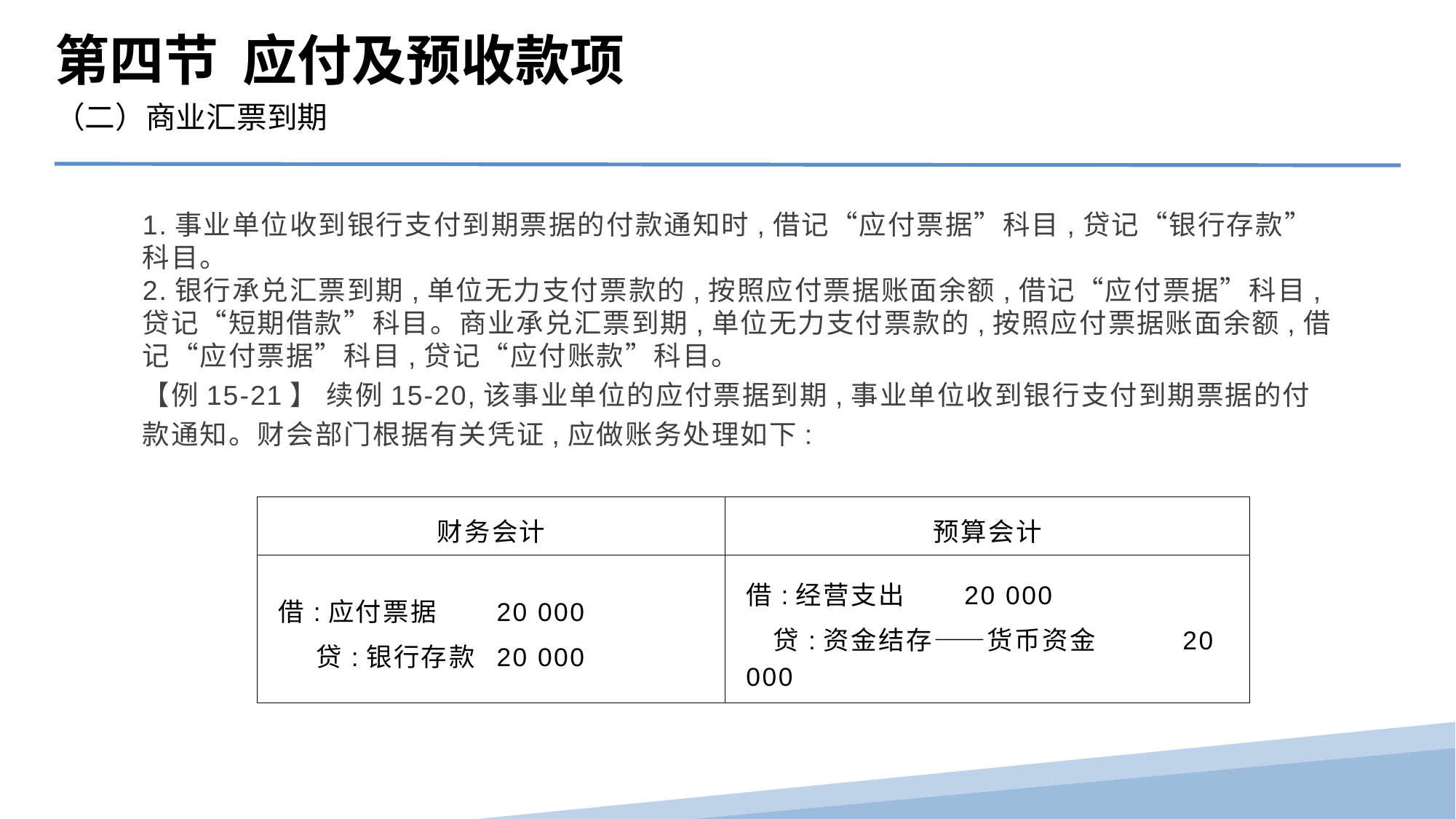

第四节  应付及预收款项
（二）商业汇票到期
1.事业单位收到银行支付到期票据的付款通知时,借记“应付票据”科目,贷记“银行存款”科目。
2.银行承兑汇票到期,单位无力支付票款的,按照应付票据账面余额,借记“应付票据”科目,贷记“短期借款”科目。商业承兑汇票到期,单位无力支付票款的,按照应付票据账面余额,借记“应付票据”科目,贷记“应付账款”科目。
【例15-21】 续例15-20,该事业单位的应付票据到期,事业单位收到银行支付到期票据的付款通知。财会部门根据有关凭证,应做账务处理如下:
| 财务会计 | 预算会计 |
| --- | --- |
| 借:应付票据 20 000 贷:银行存款 20 000 | 借:经营支出 20 000 贷:资金结存——货币资金 20 000 |